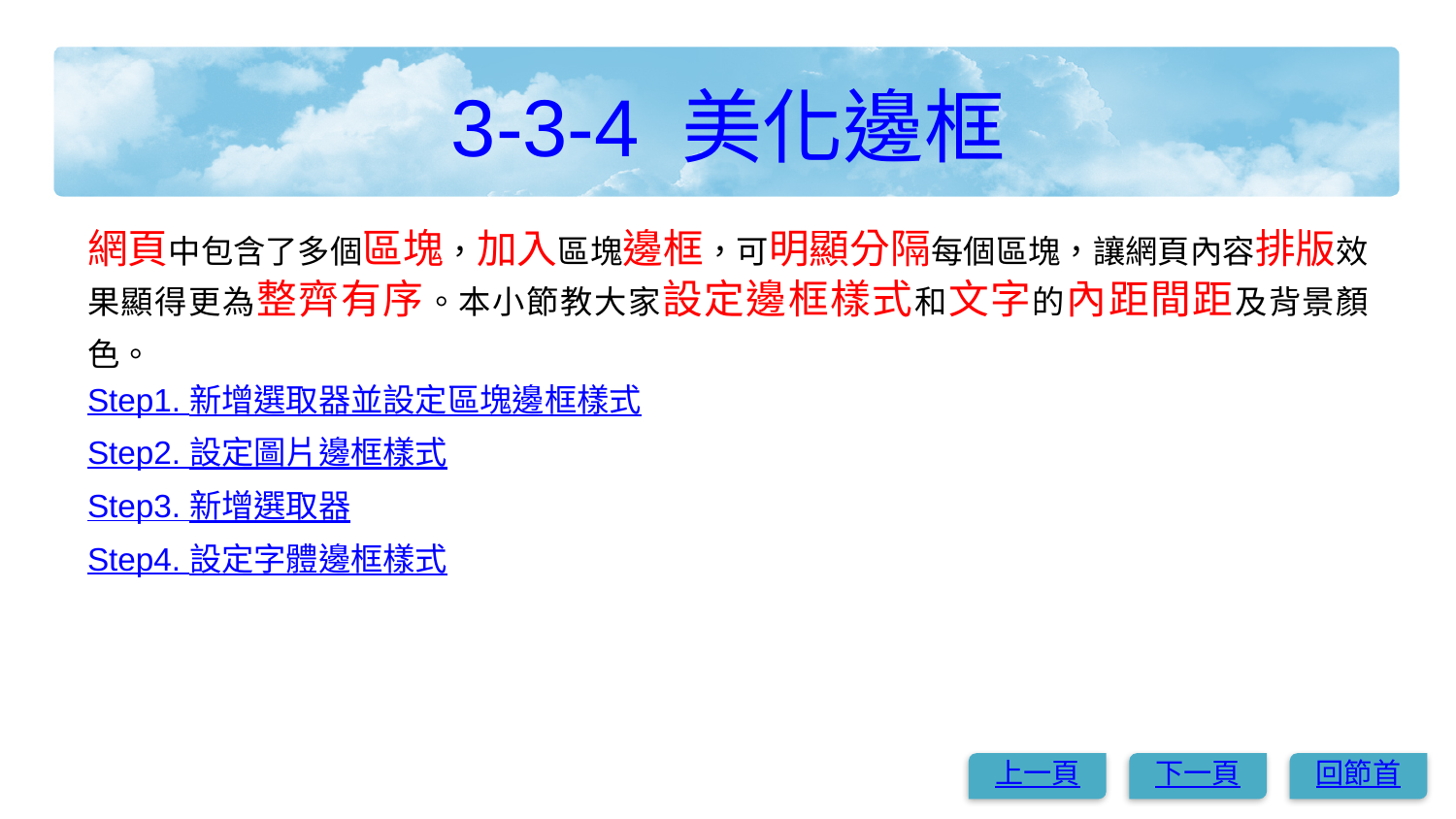

# 3-3-4 美化邊框
網頁中包含了多個區塊，加入區塊邊框，可明顯分隔每個區塊，讓網頁內容排版效果顯得更為整齊有序。本小節教大家設定邊框樣式和文字的內距間距及背景顏色。
Step1. 新增選取器並設定區塊邊框樣式
Step2. 設定圖片邊框樣式
Step3. 新增選取器
Step4. 設定字體邊框樣式

上一頁
下一頁
回節首